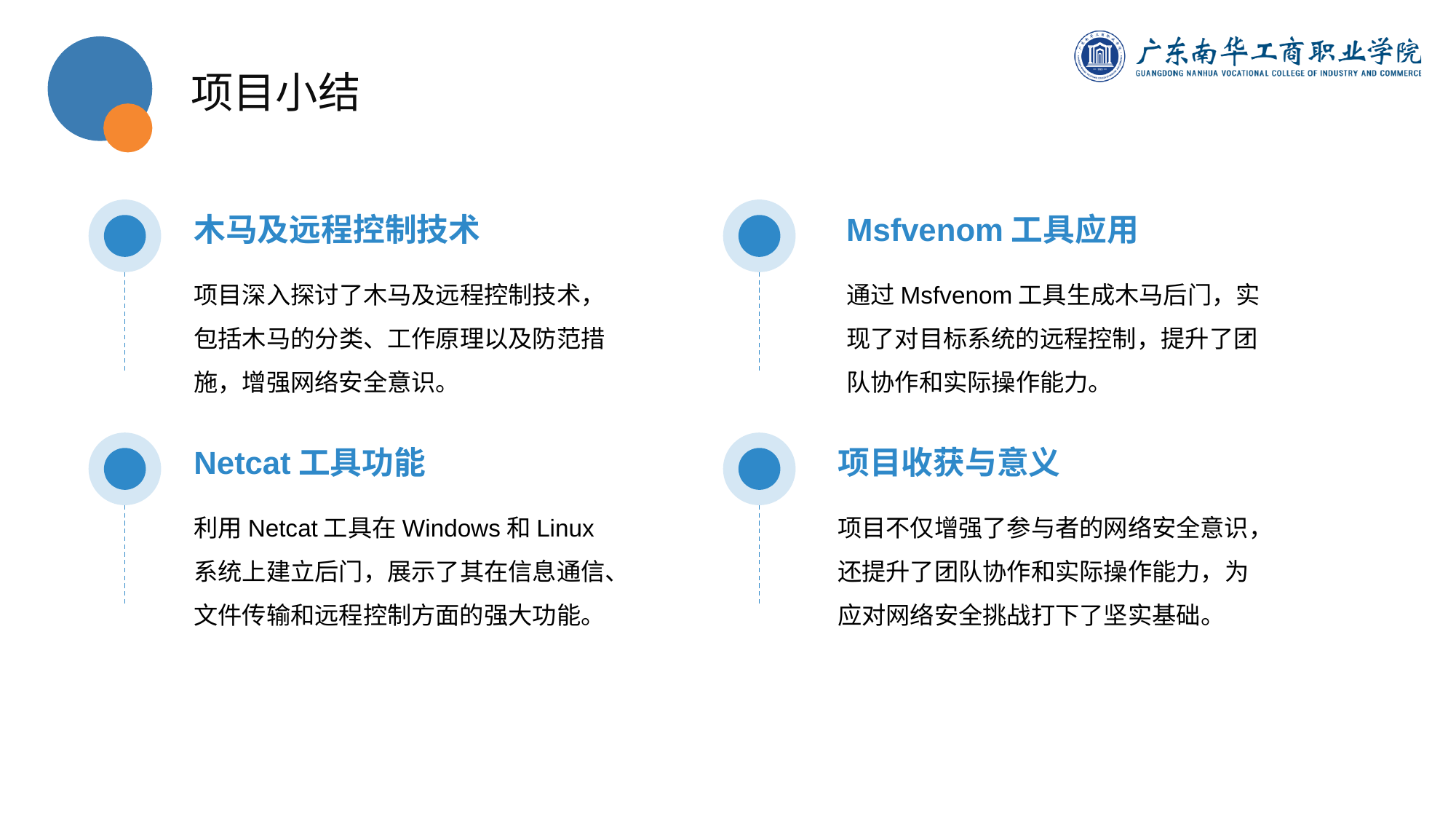

项目小结

木马及远程控制技术
Msfvenom工具应用

项目深入探讨了木马及远程控制技术，包括木马的分类、工作原理以及防范措施，增强网络安全意识。
通过Msfvenom工具生成木马后门，实现了对目标系统的远程控制，提升了团队协作和实际操作能力。
Netcat工具功能
项目收获与意义

利用Netcat工具在Windows和Linux系统上建立后门，展示了其在信息通信、文件传输和远程控制方面的强大功能。
项目不仅增强了参与者的网络安全意识，还提升了团队协作和实际操作能力，为应对网络安全挑战打下了坚实基础。